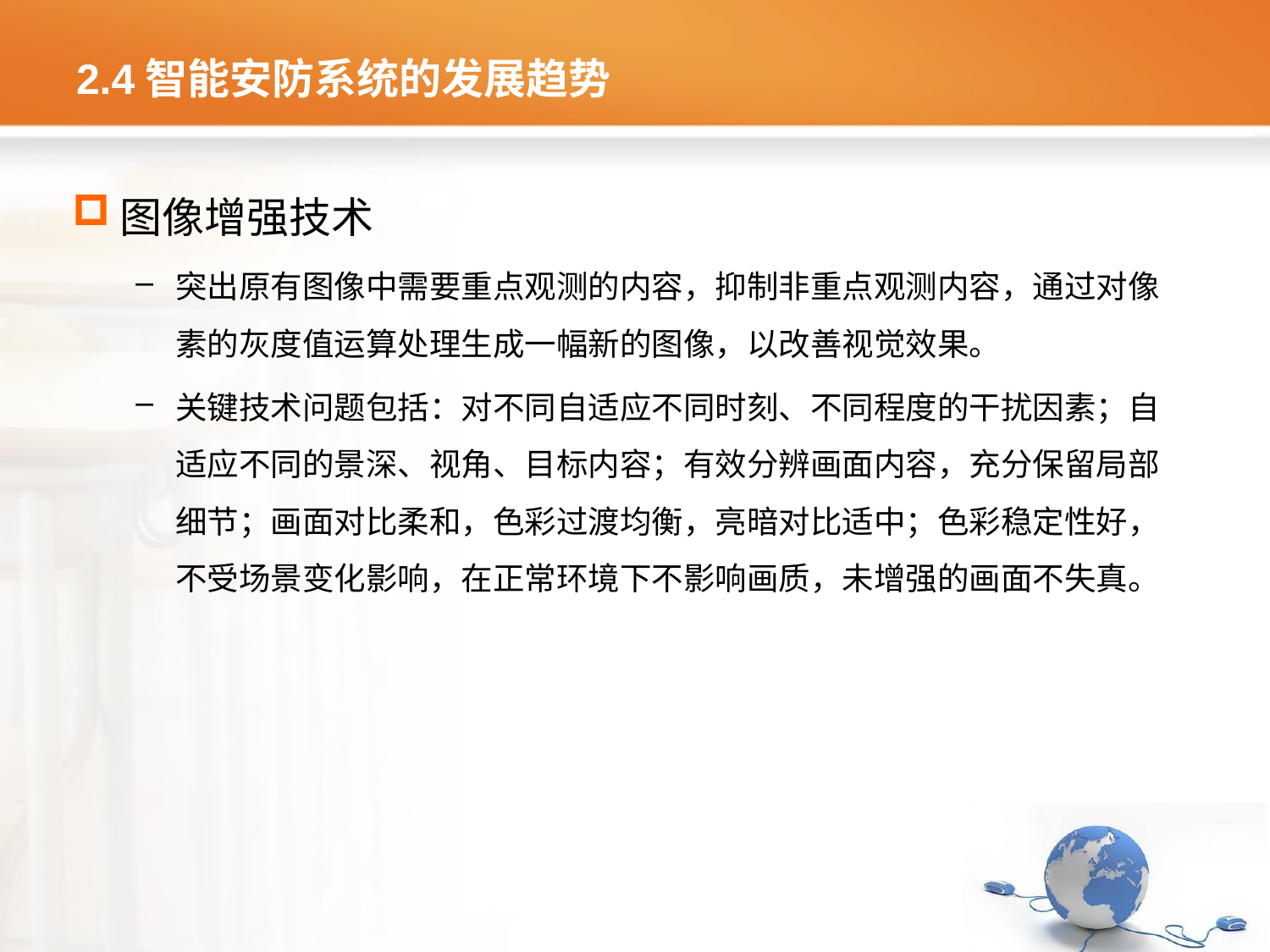

# 2.4智能安防系统的发展趋势
图像增强技术
突出原有图像中需要重点观测的内容，抑制非重点观测内容，通过对像素的灰度值运算处理生成一幅新的图像，以改善视觉效果。
关键技术问题包括：对不同自适应不同时刻、不同程度的干扰因素；自适应不同的景深、视角、目标内容；有效分辨画面内容，充分保留局部细节；画面对比柔和，色彩过渡均衡，亮暗对比适中；色彩稳定性好，不受场景变化影响，在正常环境下不影响画质，未增强的画面不失真。